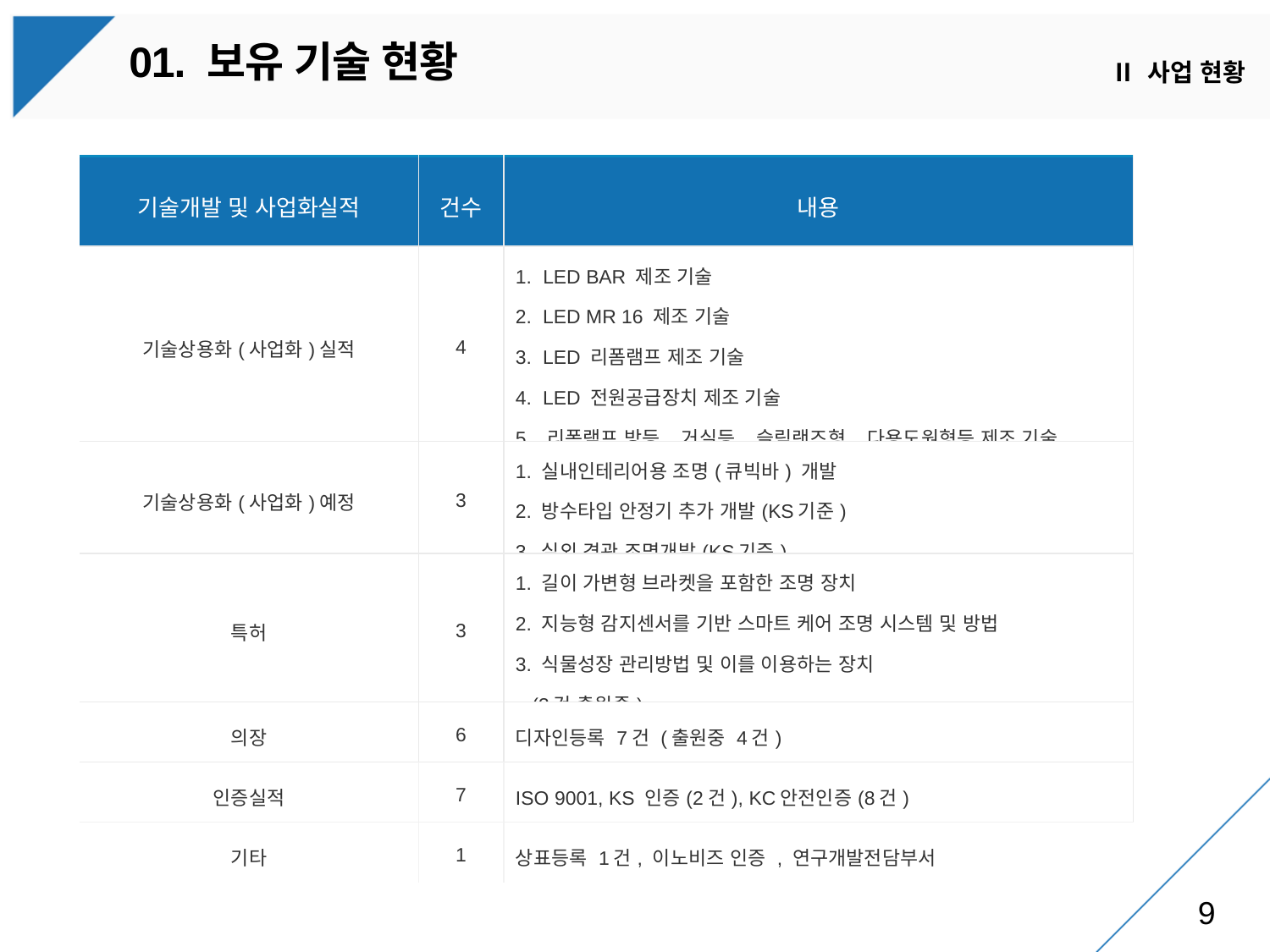

01. 보유 기술 현황
Ⅱ 사업 현황

| 기술개발 및 사업화실적 | 건수 | 내용 |
| --- | --- | --- |
| 기술상용화(사업화)실적 | 4 | 1. LED BAR 제조 기술 2. LED MR 16 제조 기술 3. LED 리폼램프 제조 기술 4. LED 전원공급장치 제조 기술 5. 리폼램프 방등, 거실등, 슬림랜즈형, 다용도원형등 제조 기술 |
| 기술상용화(사업화)예정 | 3 | 1. 실내인테리어용 조명(큐빅바) 개발 2. 방수타입 안정기 추가 개발(KS기준) 3. 실외 경관 조명개발(KS기준) |
| 특허 | 3 | 1. 길이 가변형 브라켓을 포함한 조명 장치 2. 지능형 감지센서를 기반 스마트 케어 조명 시스템 및 방법 3. 식물성장 관리방법 및 이를 이용하는 장치 (3건 출원중) |
| 의장 | 6 | 디자인등록 7건 (출원중 4건) |
| 인증실적 | 7 | ISO 9001, KS 인증(2건), KC안전인증(8건) |
| 기타 | 1 | 상표등록 1건, 이노비즈 인증 , 연구개발전담부서 |
9